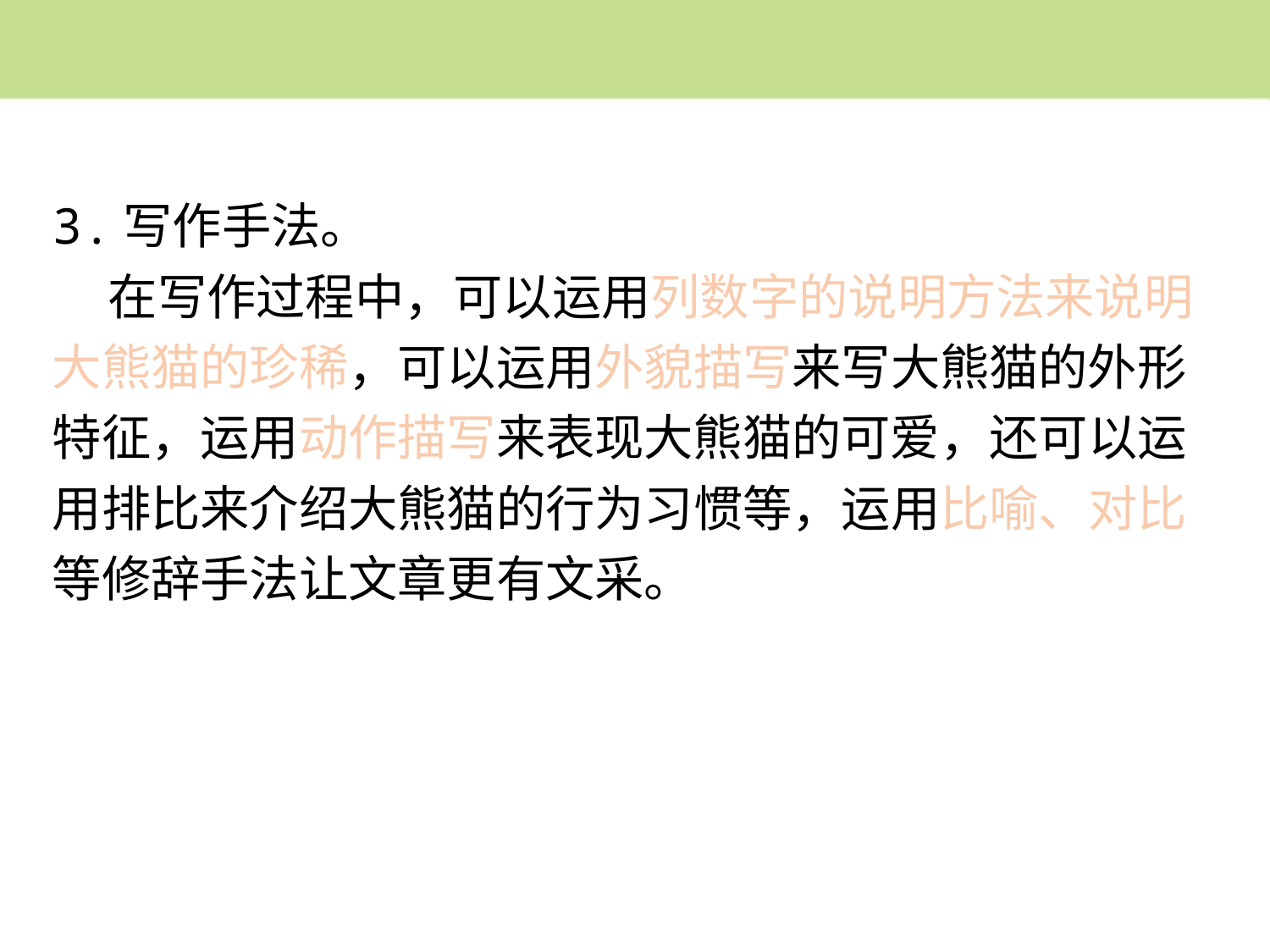

3.写作手法。
    在写作过程中，可以运用列数字的说明方法来说明大熊猫的珍稀，可以运用外貌描写来写大熊猫的外形特征，运用动作描写来表现大熊猫的可爱，还可以运用排比来介绍大熊猫的行为习惯等，运用比喻、对比等修辞手法让文章更有文采。